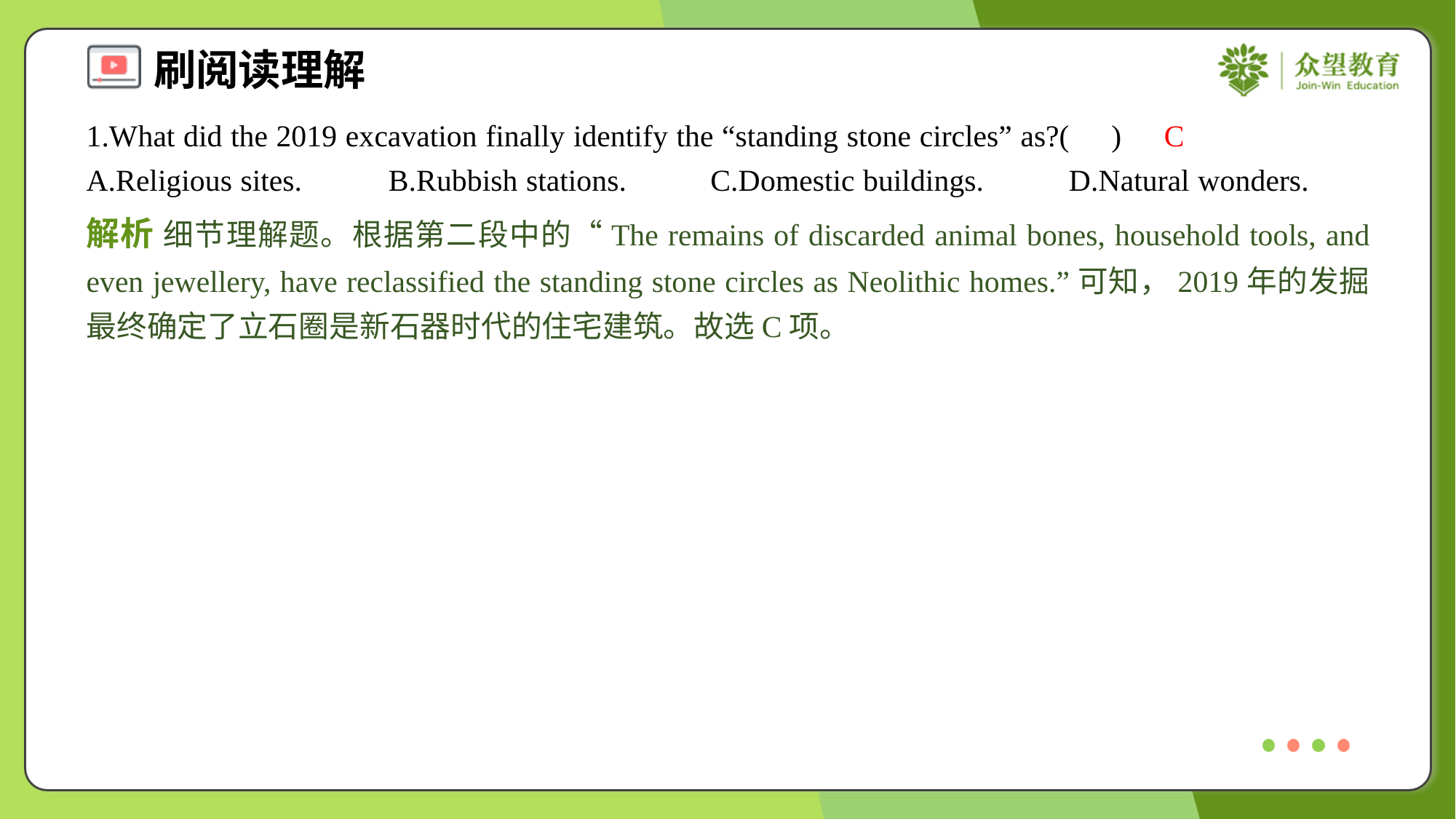

1.What did the 2019 excavation finally identify the “standing stone circles” as?(     )
C
A.Religious sites.	B.Rubbish stations.	C.Domestic buildings.	D.Natural wonders.
解析 细节理解题。根据第二段中的“The remains of discarded animal bones, household tools, and even jewellery, have reclassified the standing stone circles as Neolithic homes.”可知，2019年的发掘最终确定了立石圈是新石器时代的住宅建筑。故选C项。